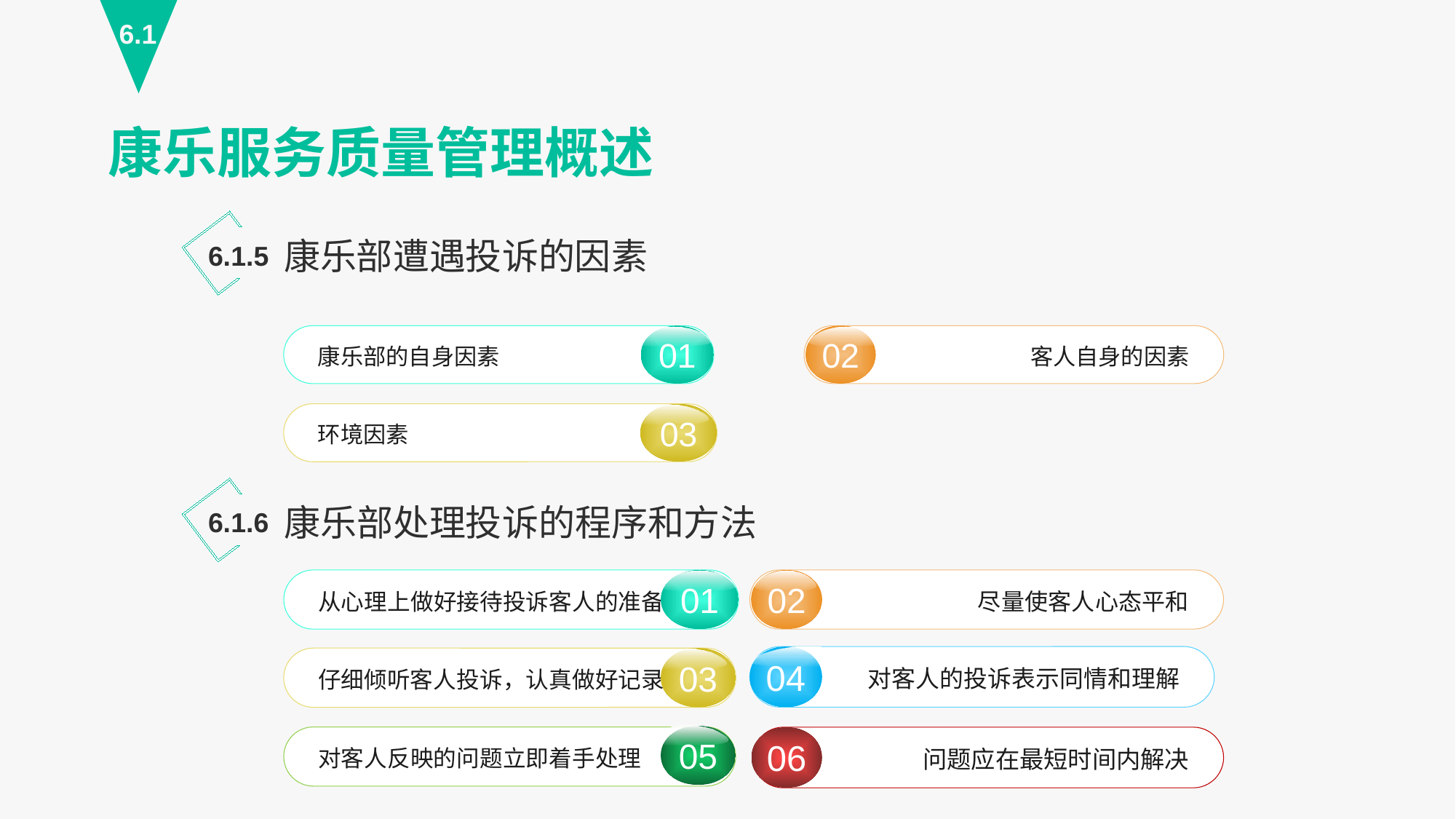

6.1
康乐服务质量管理概述

康乐部遭遇投诉的因素
6.1.5

02
客人自身的因素

康乐部的自身因素
01

03
环境因素

康乐部处理投诉的程序和方法
6.1.6

02
尽量使客人心态平和

从心理上做好接待投诉客人的准备
01

对客人的投诉表示同情和理解
04
06
问题应在最短时间内解决

03
仔细倾听客人投诉，认真做好记录

05
对客人反映的问题立即着手处理